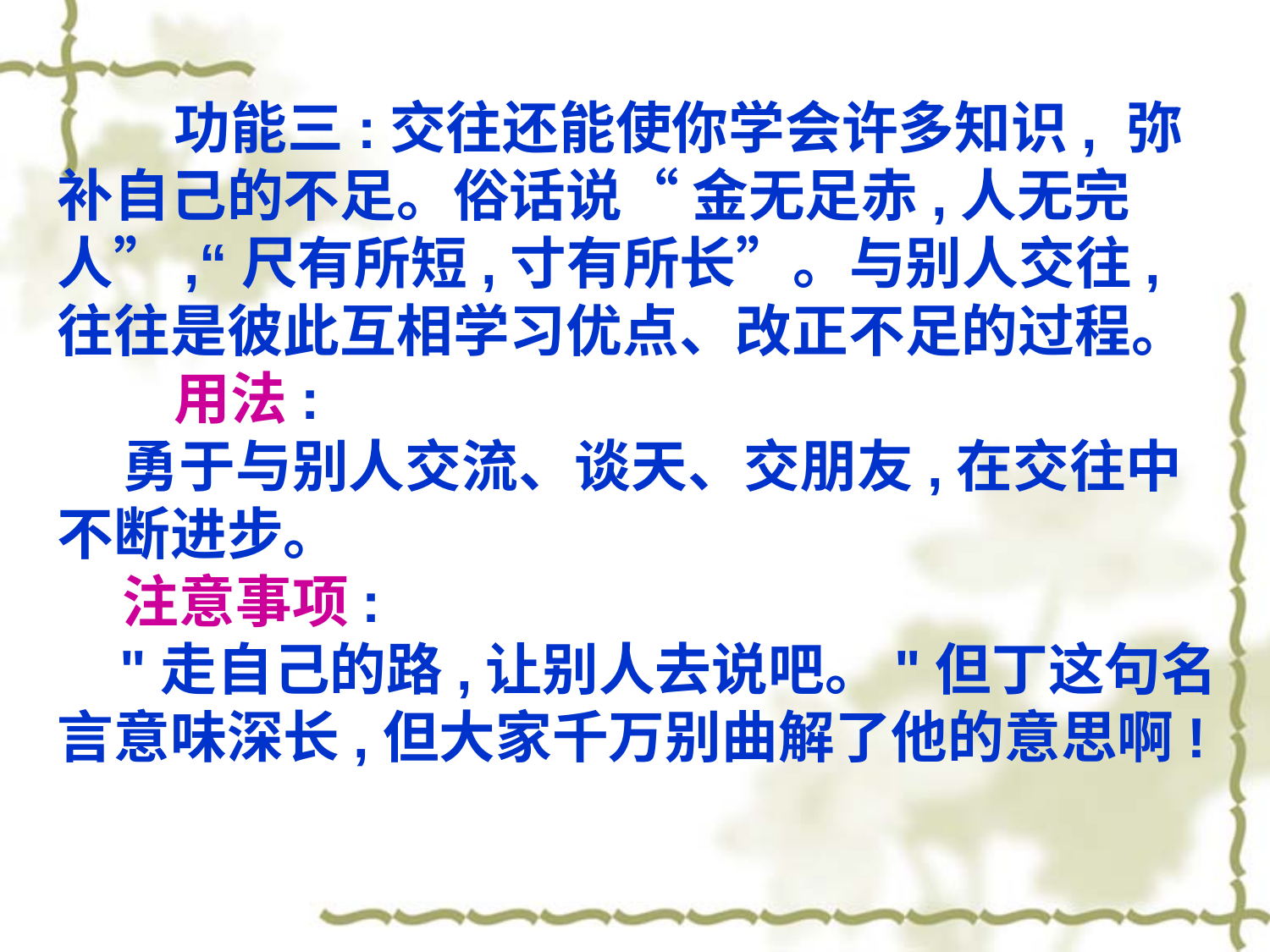

功能三:交往还能使你学会许多知识, 弥补自己的不足。俗话说“ 金无足赤,人无完人”,“尺有所短,寸有所长”。与别人交往, 往往是彼此互相学习优点、改正不足的过程。
        用法:
    勇于与别人交流、谈天、交朋友,在交往中不断进步。
    注意事项:
    "走自己的路,让别人去说吧。"但丁这句名言意味深长,但大家千万别曲解了他的意思啊!

149